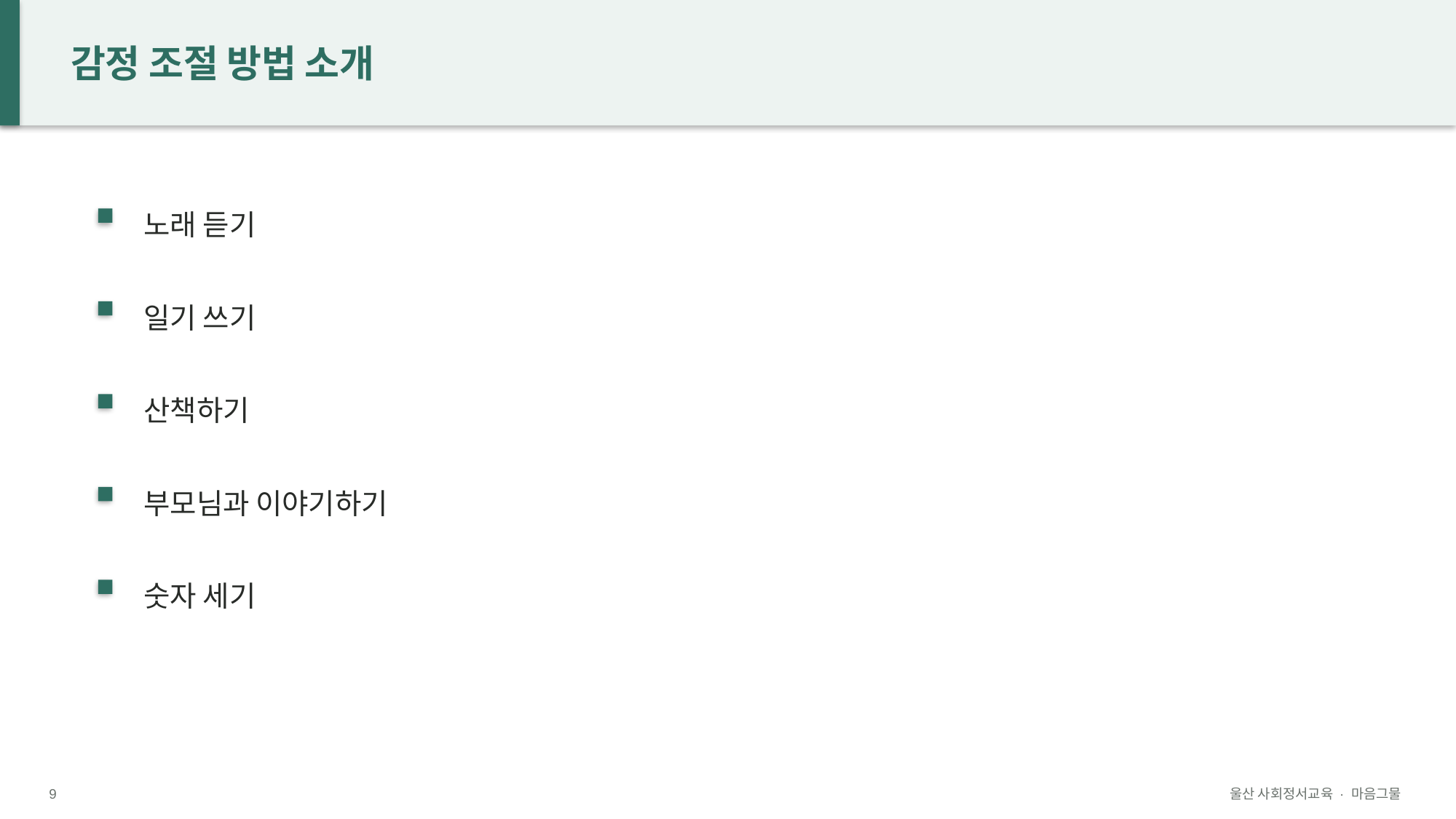

감정 조절 방법 소개
노래 듣기

일기 쓰기

산책하기

부모님과 이야기하기

숫자 세기

9
울산 사회정서교육 · 마음그물